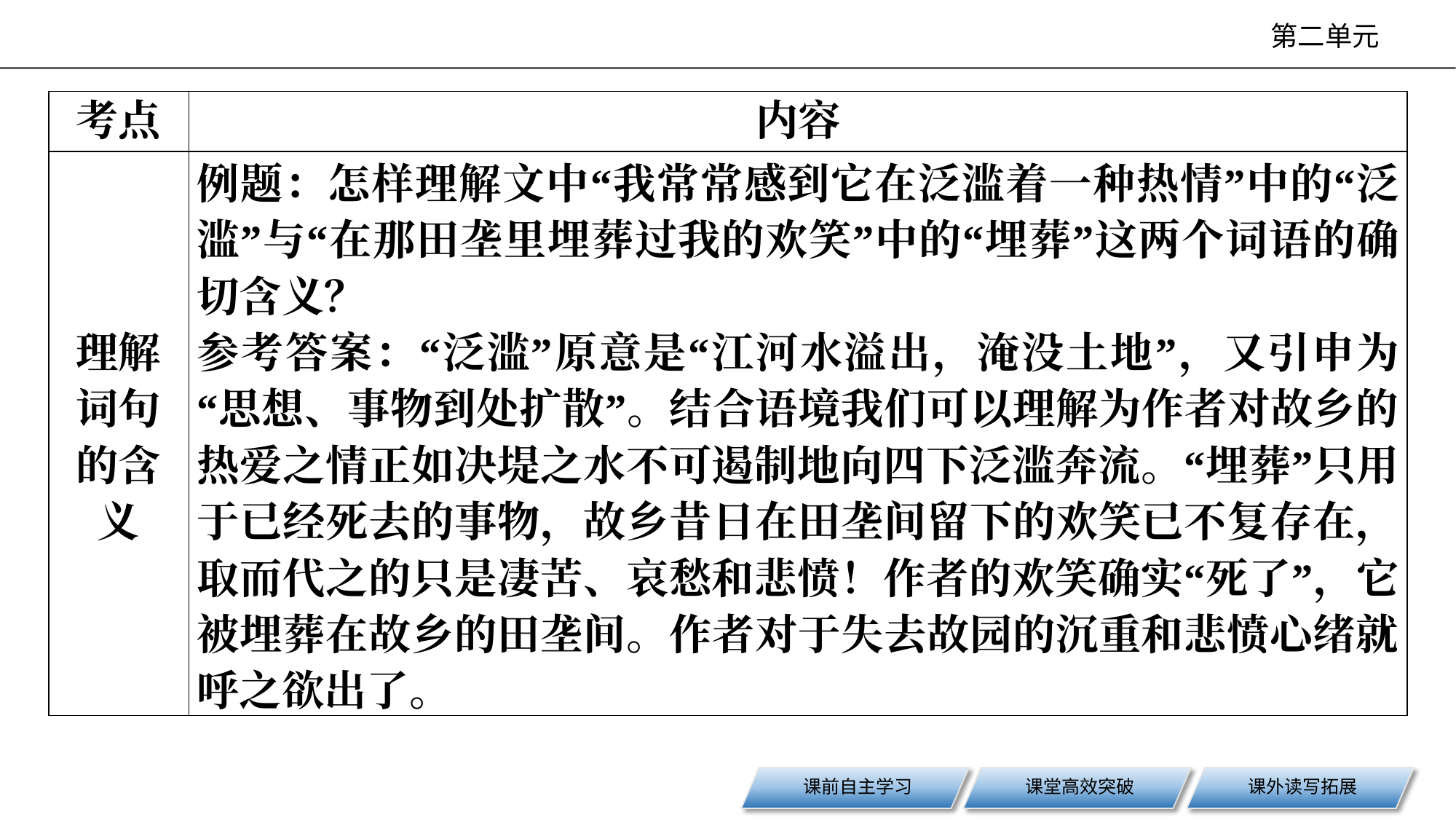

| 考点 | 内容 |
| --- | --- |
| 理解词句的含义 | 例题：怎样理解文中“我常常感到它在泛滥着一种热情”中的“泛滥”与“在那田垄里埋葬过我的欢笑”中的“埋葬”这两个词语的确切含义？ 参考答案：“泛滥”原意是“江河水溢出，淹没土地”，又引申为“思想、事物到处扩散”。结合语境我们可以理解为作者对故乡的热爱之情正如决堤之水不可遏制地向四下泛滥奔流。“埋葬”只用于已经死去的事物，故乡昔日在田垄间留下的欢笑已不复存在，取而代之的只是凄苦、哀愁和悲愤！作者的欢笑确实“死了”，它被埋葬在故乡的田垄间。作者对于失去故园的沉重和悲愤心绪就呼之欲出了。 |